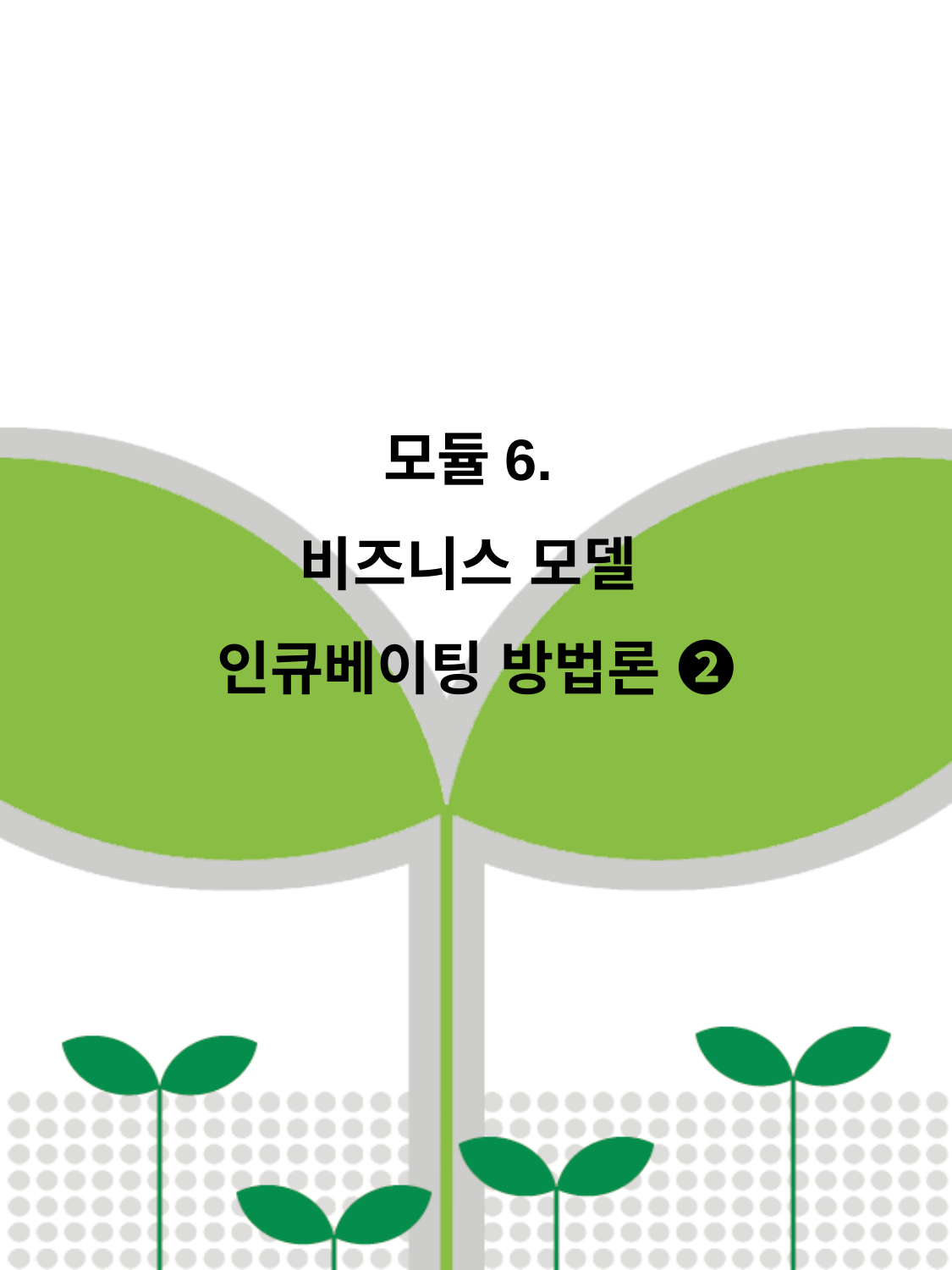

# 모듈6. 비즈니스 모델 인큐베이팅 방법론 ➋